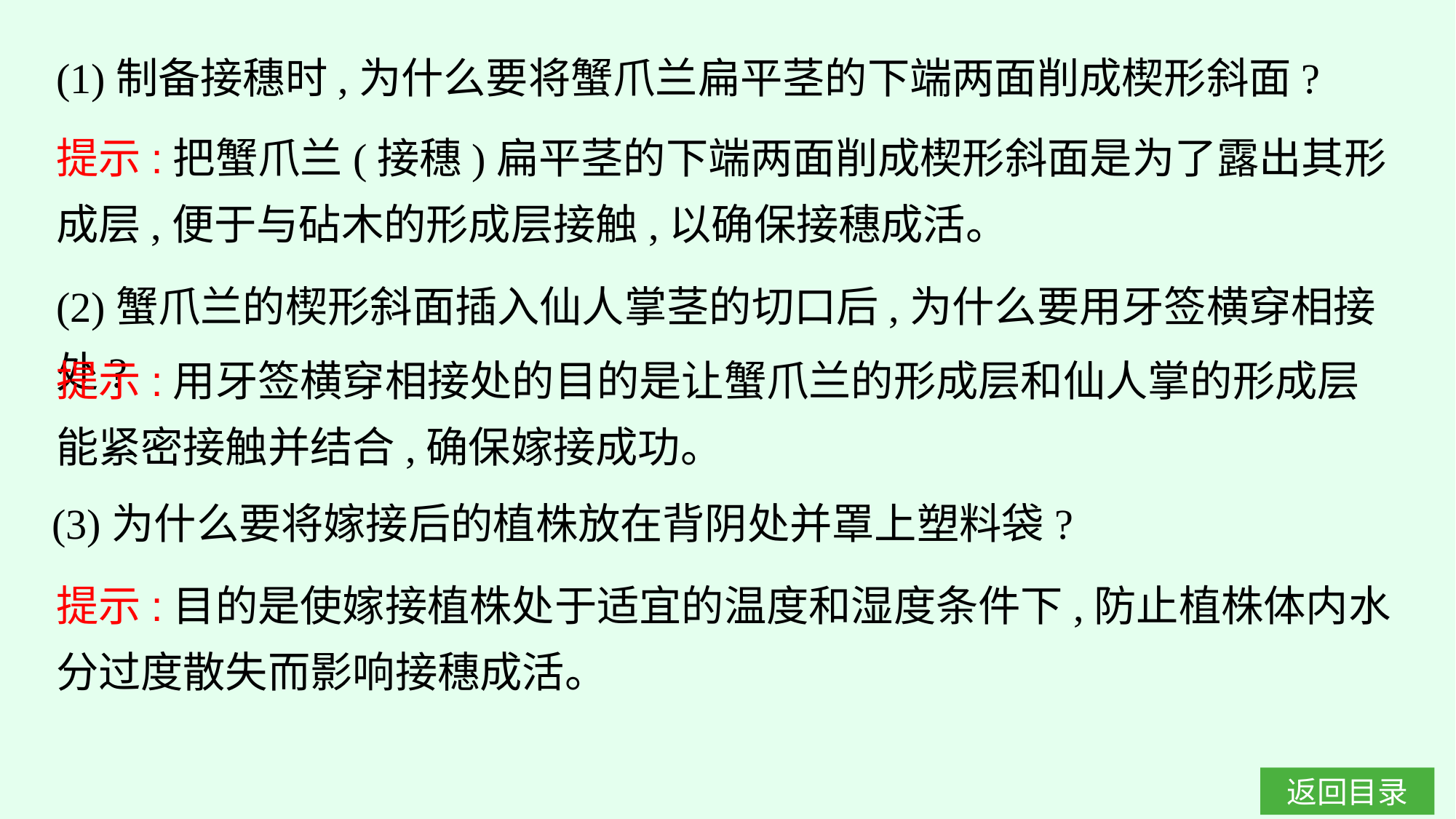

(1)制备接穗时,为什么要将蟹爪兰扁平茎的下端两面削成楔形斜面?
提示:把蟹爪兰(接穗)扁平茎的下端两面削成楔形斜面是为了露出其形成层,便于与砧木的形成层接触,以确保接穗成活。
(2)蟹爪兰的楔形斜面插入仙人掌茎的切口后,为什么要用牙签横穿相接处?
提示:用牙签横穿相接处的目的是让蟹爪兰的形成层和仙人掌的形成层能紧密接触并结合,确保嫁接成功。
(3)为什么要将嫁接后的植株放在背阴处并罩上塑料袋?
提示:目的是使嫁接植株处于适宜的温度和湿度条件下,防止植株体内水分过度散失而影响接穗成活。